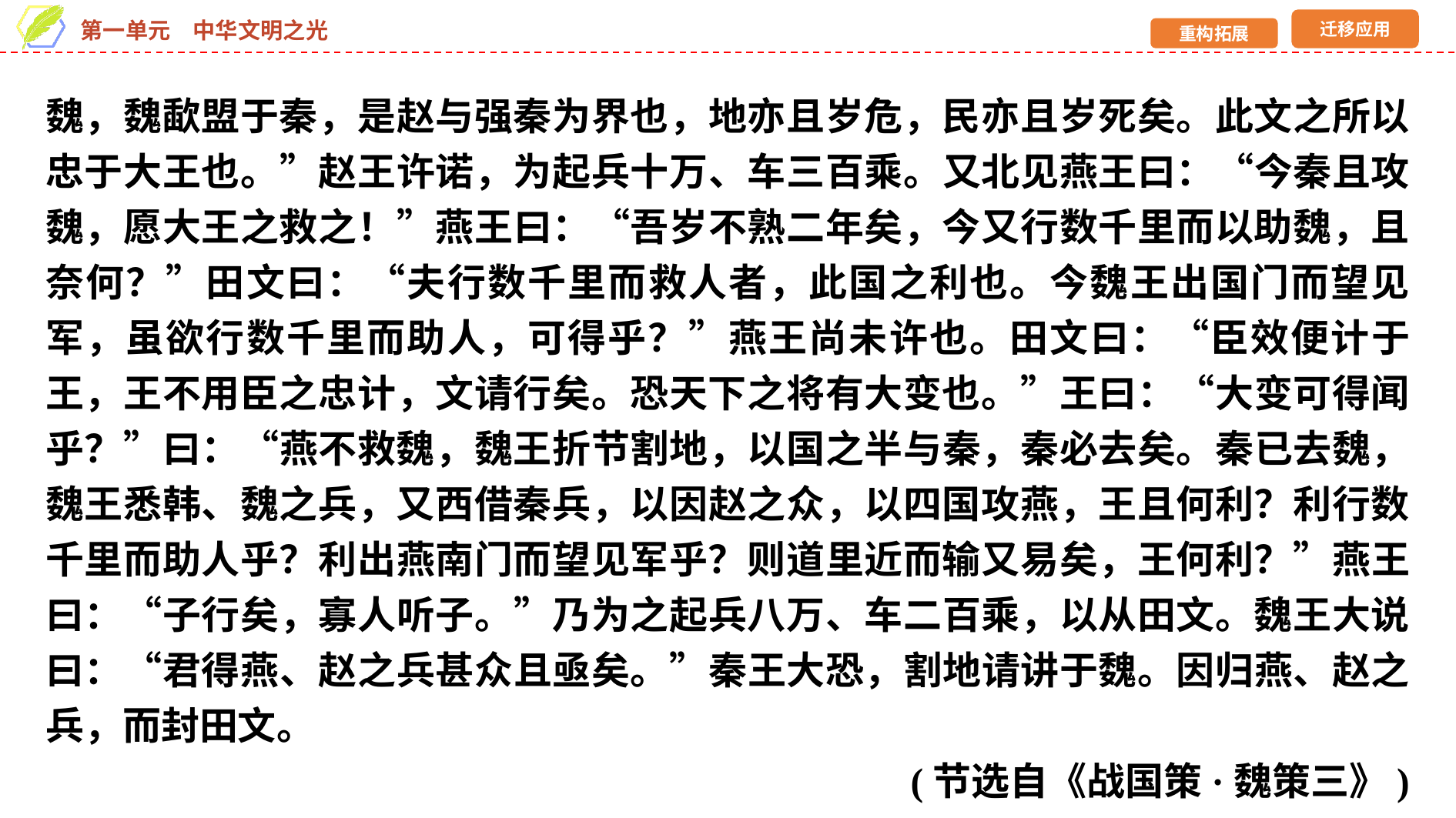

魏，魏歃盟于秦，是赵与强秦为界也，地亦且岁危，民亦且岁死矣。此文之所以忠于大王也。”赵王许诺，为起兵十万、车三百乘。又北见燕王曰：“今秦且攻魏，愿大王之救之！”燕王曰：“吾岁不熟二年矣，今又行数千里而以助魏，且奈何？”田文曰：“夫行数千里而救人者，此国之利也。今魏王出国门而望见军，虽欲行数千里而助人，可得乎？”燕王尚未许也。田文曰：“臣效便计于王，王不用臣之忠计，文请行矣。恐天下之将有大变也。”王曰：“大变可得闻乎？”曰：“燕不救魏，魏王折节割地，以国之半与秦，秦必去矣。秦已去魏，魏王悉韩、魏之兵，又西借秦兵，以因赵之众，以四国攻燕，王且何利？利行数千里而助人乎？利出燕南门而望见军乎？则道里近而输又易矣，王何利？”燕王曰：“子行矣，寡人听子。”乃为之起兵八万、车二百乘，以从田文。魏王大说曰：“君得燕、赵之兵甚众且亟矣。”秦王大恐，割地请讲于魏。因归燕、赵之兵，而封田文。
(节选自《战国策·魏策三》)